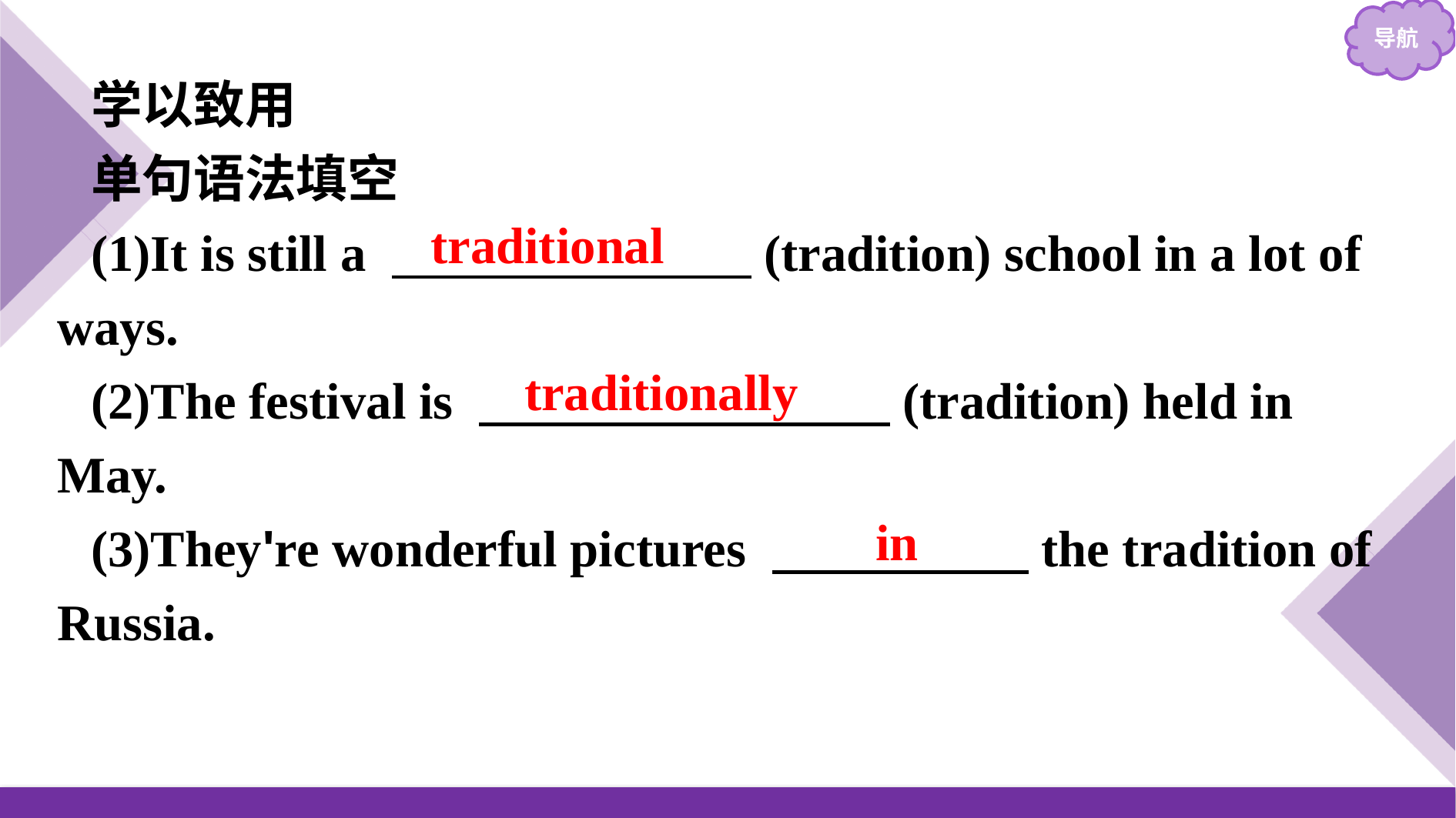

学以致用
单句语法填空
(1)It is still a 　　　　　　　(tradition) school in a lot of ways.
(2)The festival is 　　　　　　　　(tradition) held in May.
(3)They're wonderful pictures 　　　　　the tradition of Russia.
traditional
traditionally
in